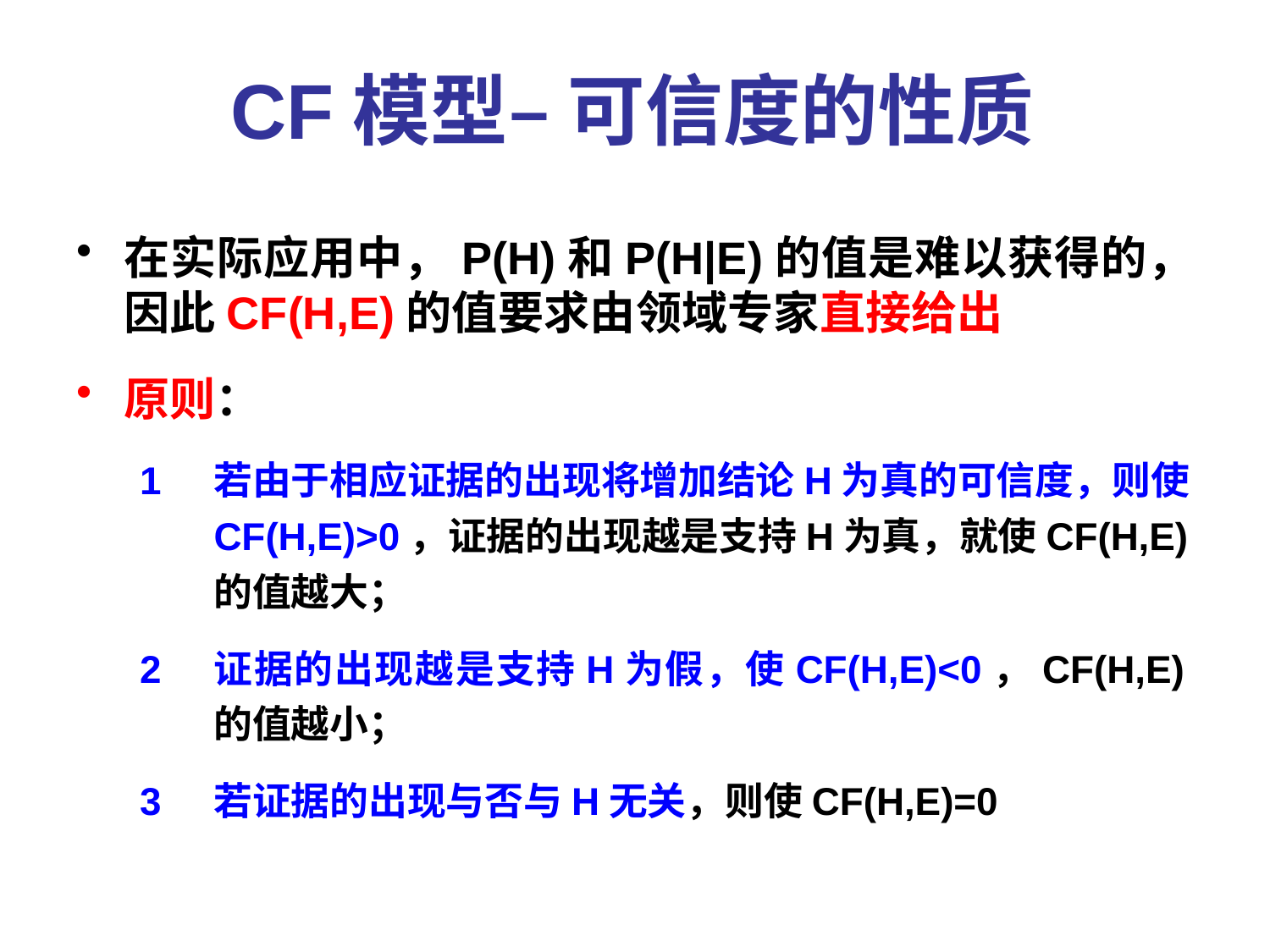

CF模型– 可信度的性质
在实际应用中，P(H)和P(H|E)的值是难以获得的，因此CF(H,E)的值要求由领域专家直接给出
原则：
若由于相应证据的出现将增加结论H为真的可信度，则使CF(H,E)>0，证据的出现越是支持H为真，就使CF(H,E)的值越大；
证据的出现越是支持H为假，使CF(H,E)<0，CF(H,E)的值越小；
若证据的出现与否与H无关，则使CF(H,E)=0